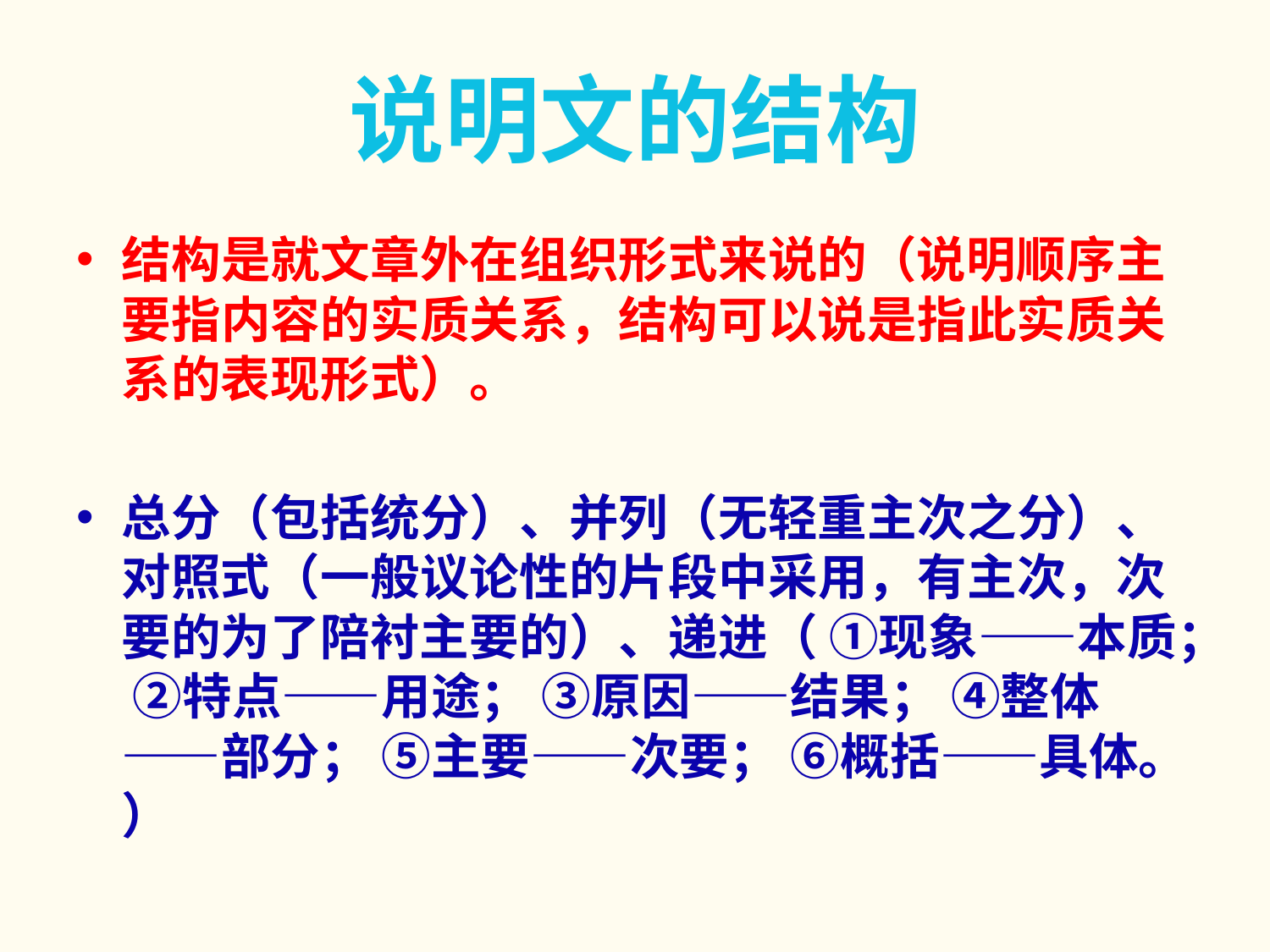

# 说明文的结构
结构是就文章外在组织形式来说的（说明顺序主要指内容的实质关系，结构可以说是指此实质关系的表现形式）。

总分（包括统分）、并列（无轻重主次之分）、对照式（一般议论性的片段中采用，有主次，次要的为了陪衬主要的）、递进（ ①现象——本质； ②特点——用途； ③原因——结果； ④整体——部分； ⑤主要——次要； ⑥概括——具体。 ）